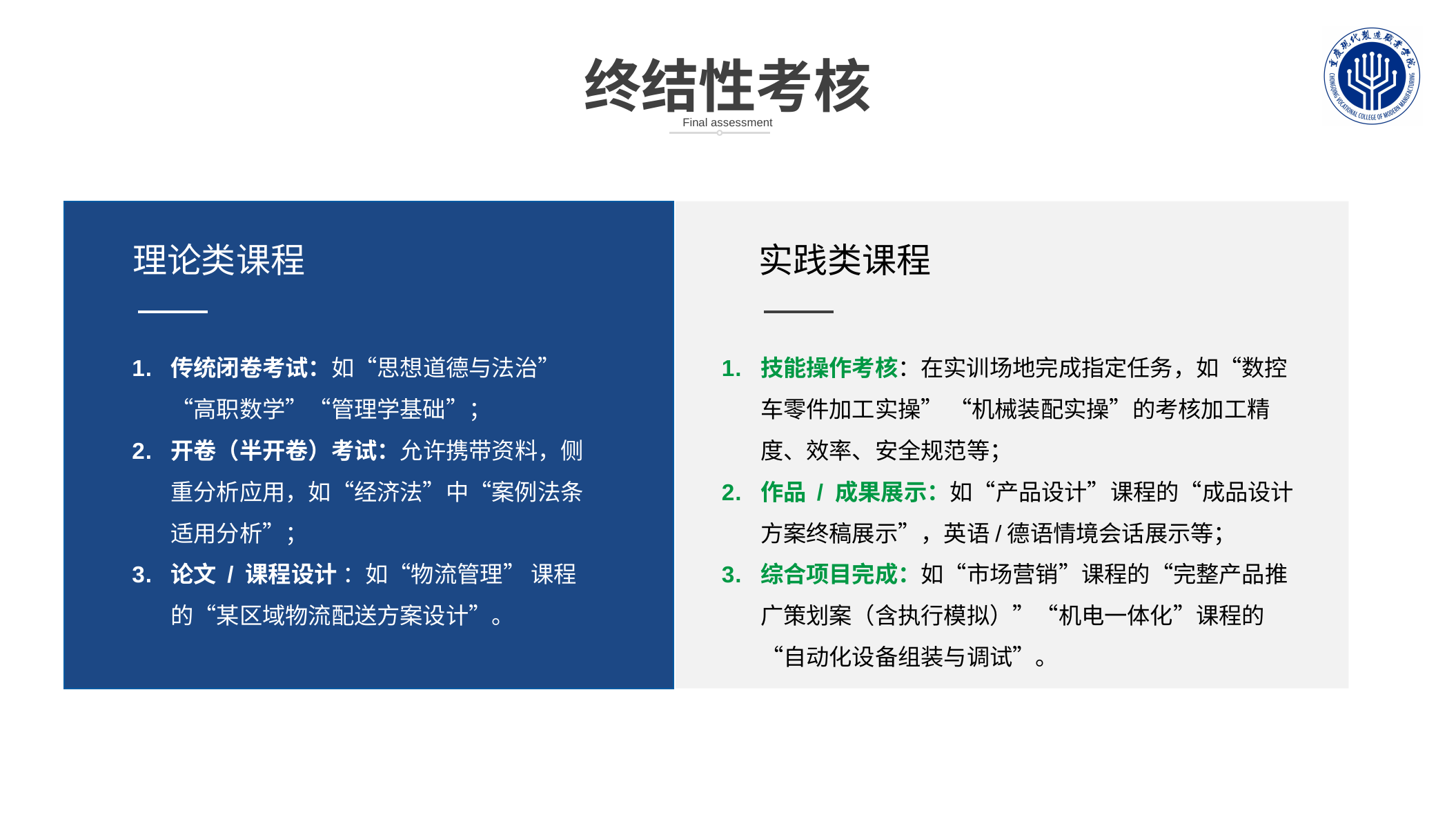

终结性考核
Final assessment

理论类课程
实践类课程
传统闭卷考试：如“思想道德与法治”“高职数学”“管理学基础”；
开卷（半开卷）考试：允许携带资料，侧重分析应用，如“经济法”中“案例法条适用分析”；
论文 / 课程设计 ：如“物流管理” 课程的“某区域物流配送方案设计”。
技能操作考核：在实训场地完成指定任务，如“数控车零件加工实操” “机械装配实操”的考核加工精度、效率、安全规范等；
作品 / 成果展示：如“产品设计”课程的“成品设计方案终稿展示”，英语/德语情境会话展示等；
综合项目完成：如“市场营销”课程的“完整产品推广策划案（含执行模拟）”“机电一体化”课程的“自动化设备组装与调试”。